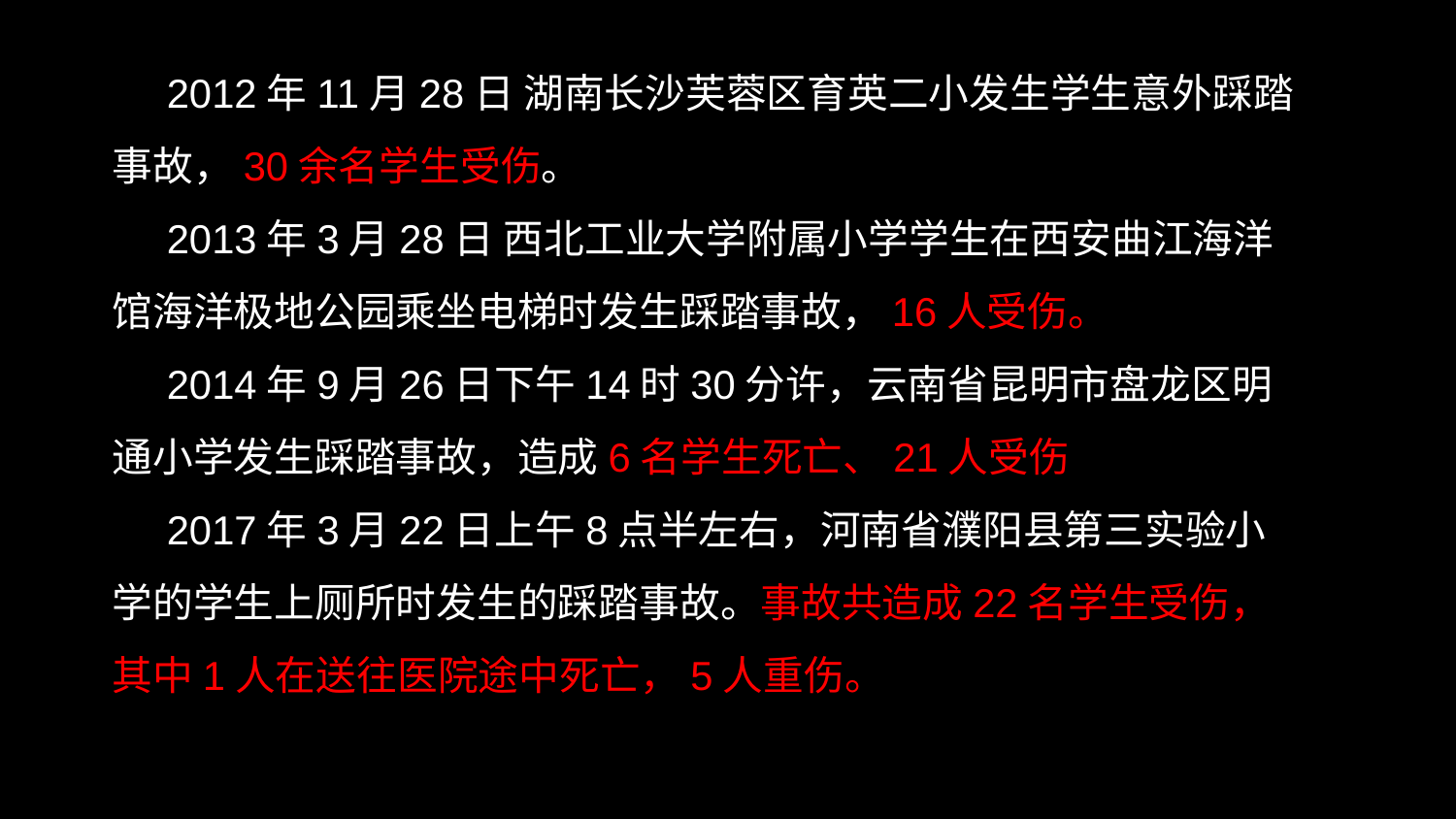

2012年11月28日 湖南长沙芙蓉区育英二小发生学生意外踩踏事故，30余名学生受伤。
2013年3月28日 西北工业大学附属小学学生在西安曲江海洋馆海洋极地公园乘坐电梯时发生踩踏事故，16人受伤。
2014年9月26日下午14时30分许，云南省昆明市盘龙区明通小学发生踩踏事故，造成6名学生死亡、21人受伤
2017年3月22日上午8点半左右，河南省濮阳县第三实验小学的学生上厕所时发生的踩踏事故。事故共造成22名学生受伤，其中1人在送往医院途中死亡，5人重伤。